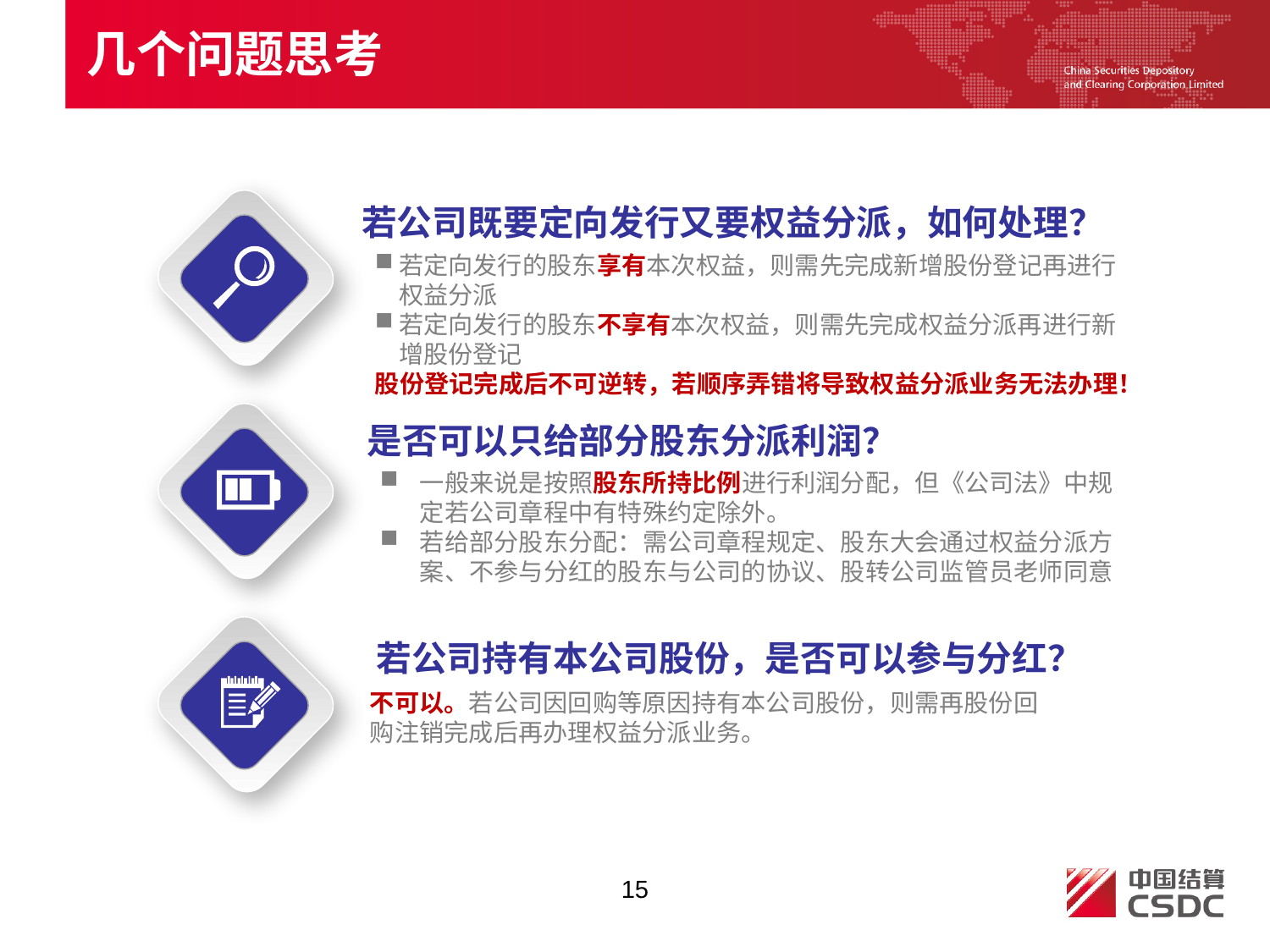

几个问题思考
若公司既要定向发行又要权益分派，如何处理？
若定向发行的股东享有本次权益，则需先完成新增股份登记再进行权益分派
若定向发行的股东不享有本次权益，则需先完成权益分派再进行新增股份登记
股份登记完成后不可逆转，若顺序弄错将导致权益分派业务无法办理！

是否可以只给部分股东分派利润？
一般来说是按照股东所持比例进行利润分配，但《公司法》中规定若公司章程中有特殊约定除外。
若给部分股东分配：需公司章程规定、股东大会通过权益分派方案、不参与分红的股东与公司的协议、股转公司监管员老师同意

若公司持有本公司股份，是否可以参与分红？
不可以。若公司因回购等原因持有本公司股份，则需再股份回购注销完成后再办理权益分派业务。

15